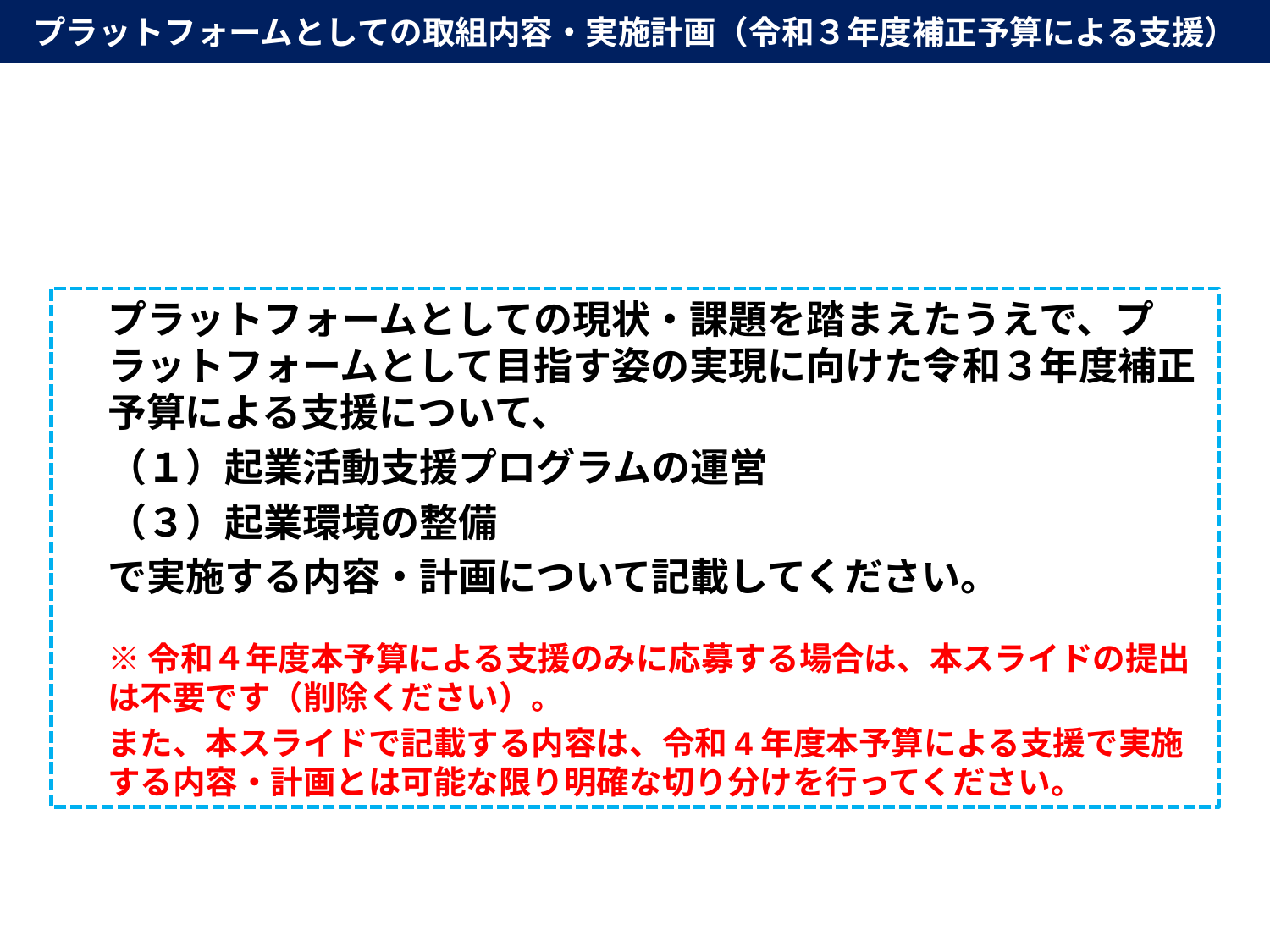

プラットフォームとしての取組内容・実施計画（令和３年度補正予算による支援）
プラットフォームとしての現状・課題を踏まえたうえで、プラットフォームとして目指す姿の実現に向けた令和３年度補正予算による支援について、
（１）起業活動支援プログラムの運営
（３）起業環境の整備
で実施する内容・計画について記載してください。

※令和４年度本予算による支援のみに応募する場合は、本スライドの提出は不要です（削除ください）。
また、本スライドで記載する内容は、令和4年度本予算による支援で実施する内容・計画とは可能な限り明確な切り分けを行ってください。